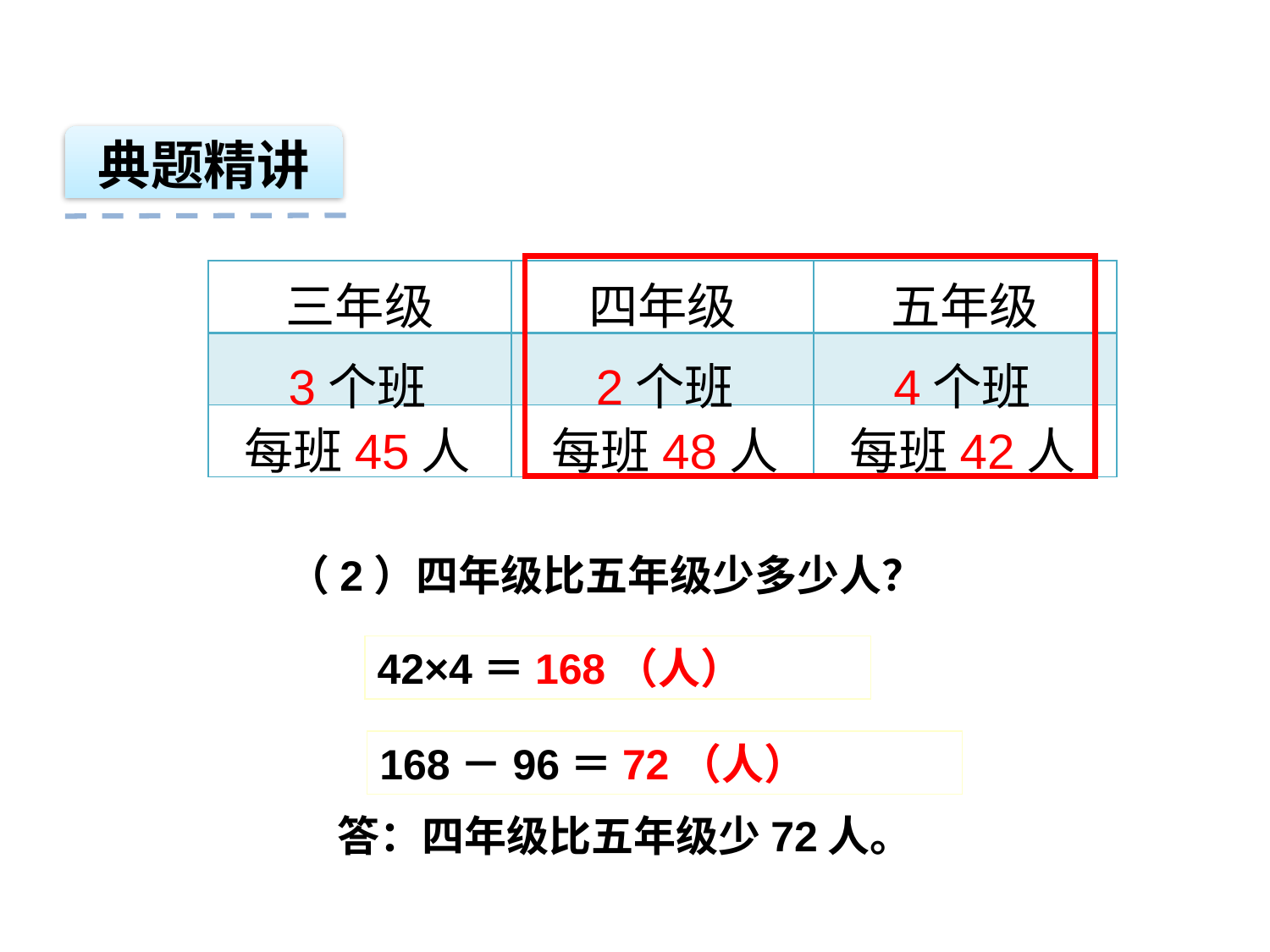

典题精讲

| 三年级 | 四年级 |
| --- | --- |
|  |  |
|  |  |
| 五年级 |
| --- |
|  |
|  |
3个班
2个班
4个班
每班45人
每班48人
每班42人
（2）四年级比五年级少多少人？
42×4＝168（人）
168－96＝72（人）
答：四年级比五年级少72人。